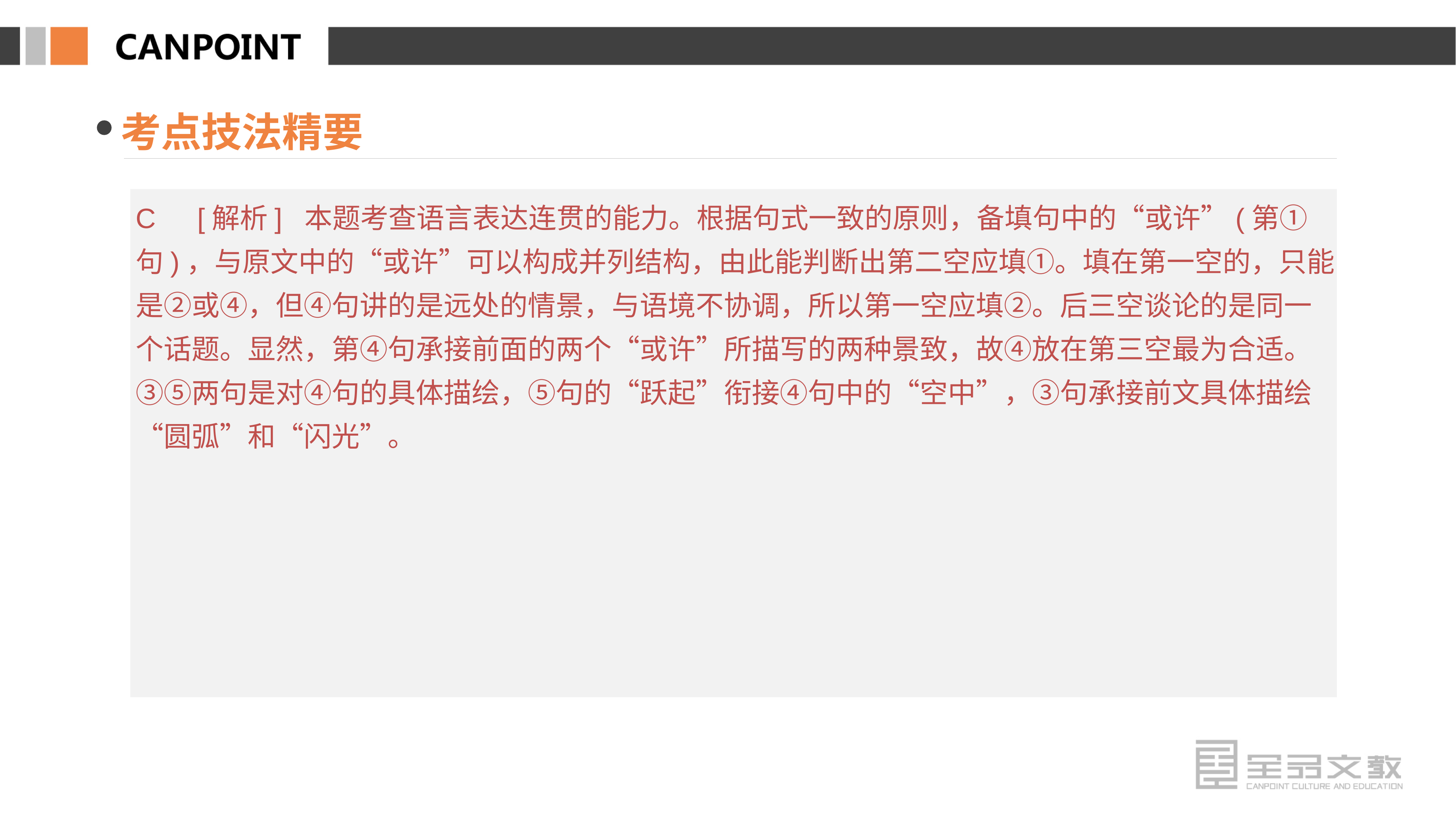

考点技法精要

C　[解析]  本题考查语言表达连贯的能力。根据句式一致的原则，备填句中的“或许”(第①句)，与原文中的“或许”可以构成并列结构，由此能判断出第二空应填①。填在第一空的，只能是②或④，但④句讲的是远处的情景，与语境不协调，所以第一空应填②。后三空谈论的是同一个话题。显然，第④句承接前面的两个“或许”所描写的两种景致，故④放在第三空最为合适。③⑤两句是对④句的具体描绘，⑤句的“跃起”衔接④句中的“空中”，③句承接前文具体描绘“圆弧”和“闪光”。